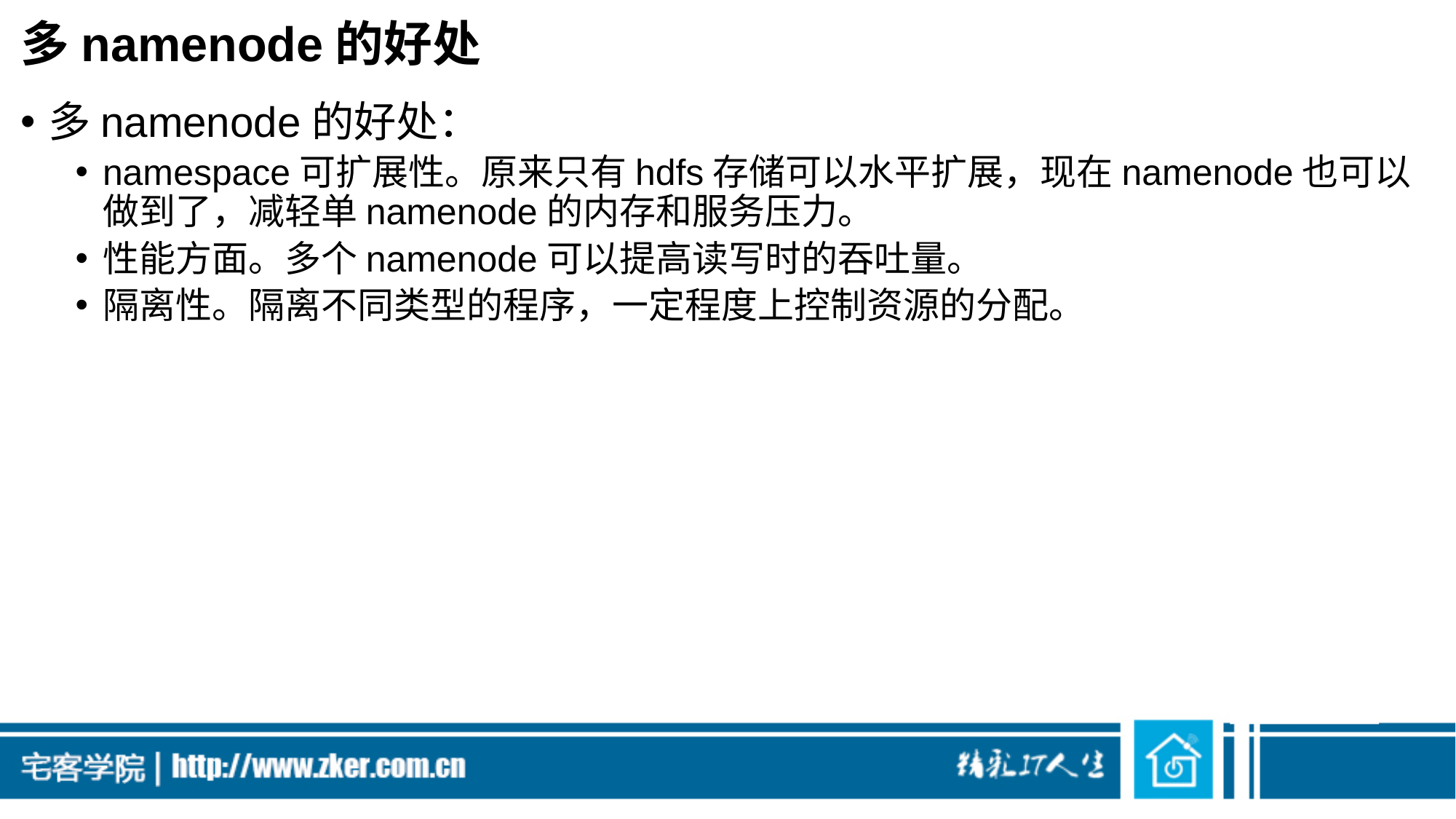

# 多namenode的好处
多namenode的好处：
namespace可扩展性。原来只有hdfs存储可以水平扩展，现在namenode也可以做到了，减轻单namenode的内存和服务压力。
性能方面。多个namenode可以提高读写时的吞吐量。
隔离性。隔离不同类型的程序，一定程度上控制资源的分配。